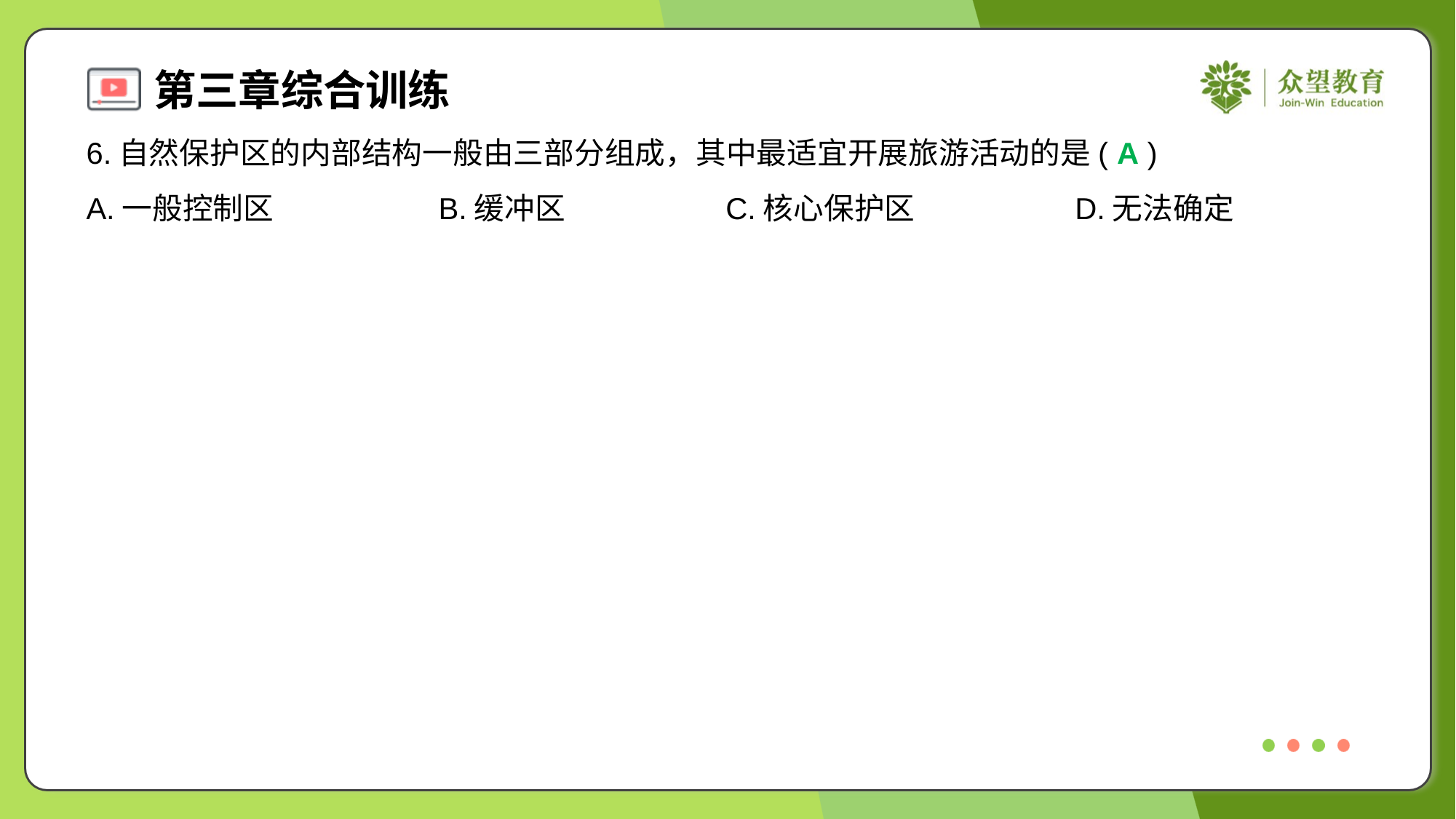

6.自然保护区的内部结构一般由三部分组成，其中最适宜开展旅游活动的是(     )
A
A.一般控制区	B.缓冲区	C.核心保护区	D.无法确定